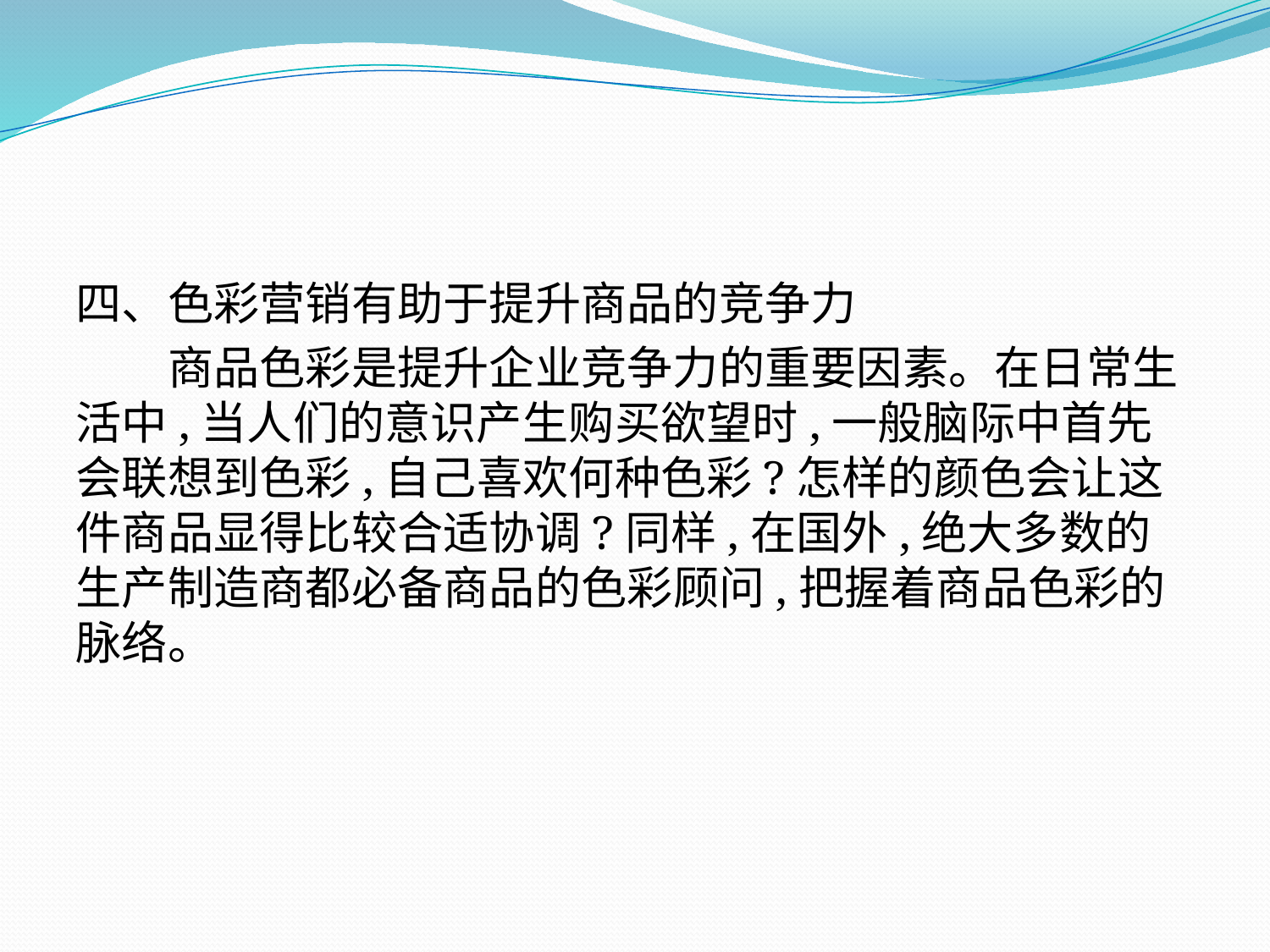

四、色彩营销有助于提升商品的竞争力
　　商品色彩是提升企业竞争力的重要因素。在日常生活中,当人们的意识产生购买欲望时,一般脑际中首先会联想到色彩,自己喜欢何种色彩?怎样的颜色会让这件商品显得比较合适协调?同样,在国外,绝大多数的生产制造商都必备商品的色彩顾问,把握着商品色彩的脉络。